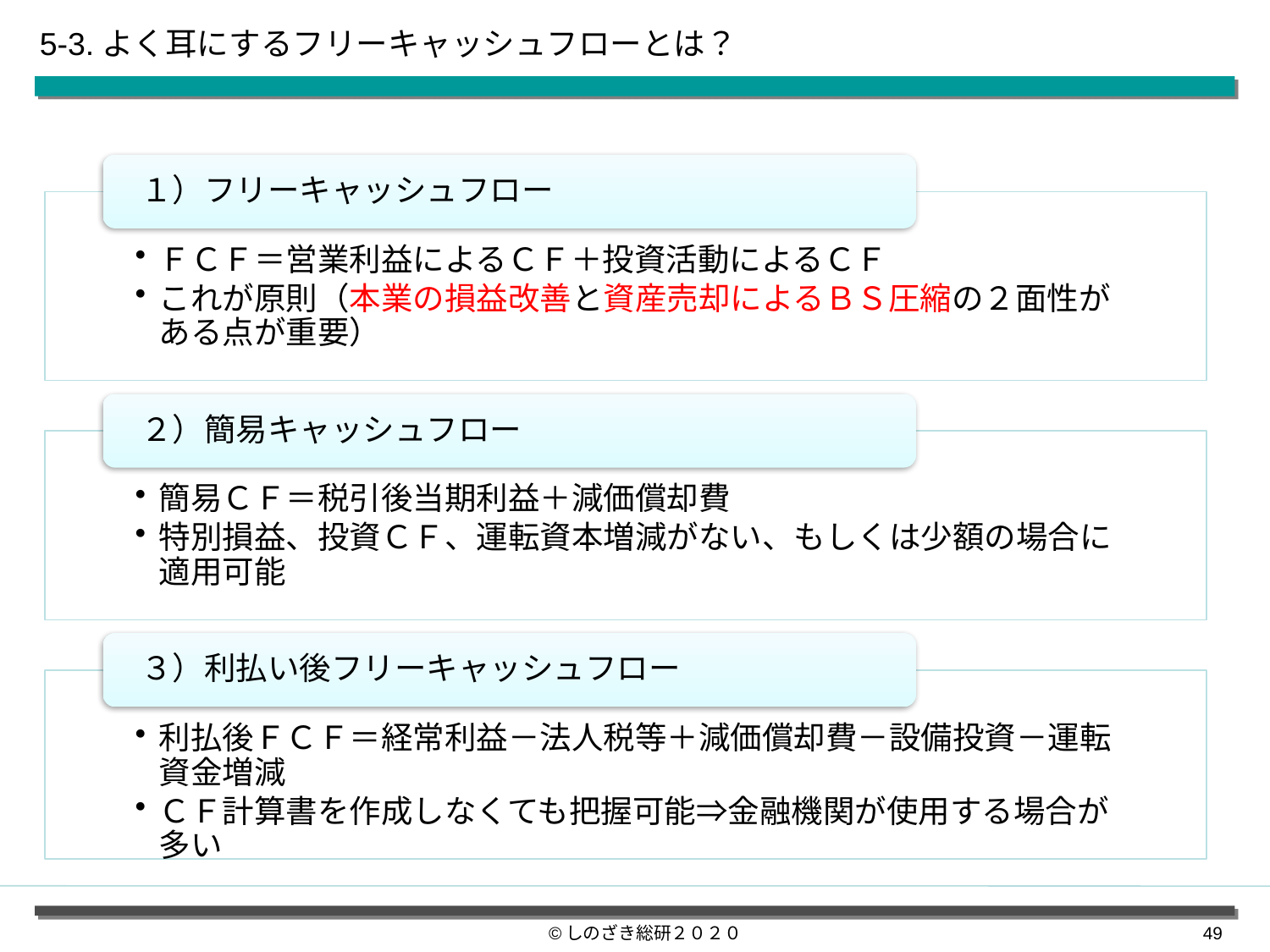

5-3.よく耳にするフリーキャッシュフローとは？
ＦＣＦ＝営業利益によるＣＦ＋投資活動によるＣＦ
これが原則（本業の損益改善と資産売却によるＢＳ圧縮の２面性がある点が重要）
１）フリーキャッシュフロー
簡易ＣＦ＝税引後当期利益＋減価償却費
特別損益、投資ＣＦ、運転資本増減がない、もしくは少額の場合に適用可能
２）簡易キャッシュフロー
利払後ＦＣＦ＝経常利益－法人税等＋減価償却費－設備投資－運転資金増減
ＣＦ計算書を作成しなくても把握可能⇒金融機関が使用する場合が多い
３）利払い後フリーキャッシュフロー
©しのざき総研２０２０
49